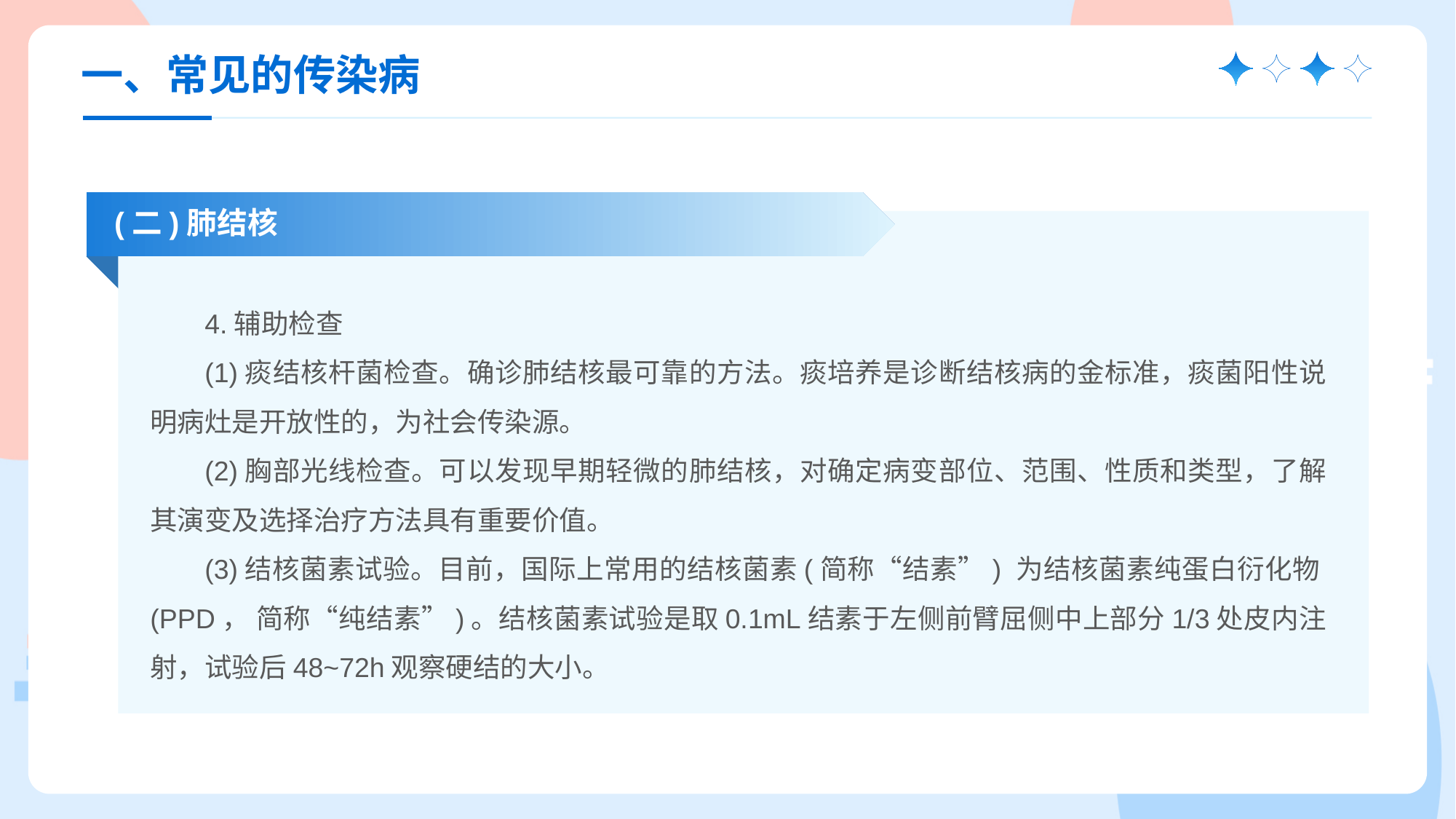

一、常见的传染病
(二)肺结核

4.辅助检查
(1)痰结核杆菌检查。确诊肺结核最可靠的方法。痰培养是诊断结核病的金标准，痰菌阳性说明病灶是开放性的，为社会传染源。
(2)胸部光线检查。可以发现早期轻微的肺结核，对确定病变部位、范围、性质和类型，了解其演变及选择治疗方法具有重要价值。
(3)结核菌素试验。目前，国际上常用的结核菌素(简称“结素”) 为结核菌素纯蛋白衍化物(PPD， 简称“纯结素”)。结核菌素试验是取0.1mL结素于左侧前臂屈侧中上部分1/3处皮内注射，试验后48~72h观察硬结的大小。